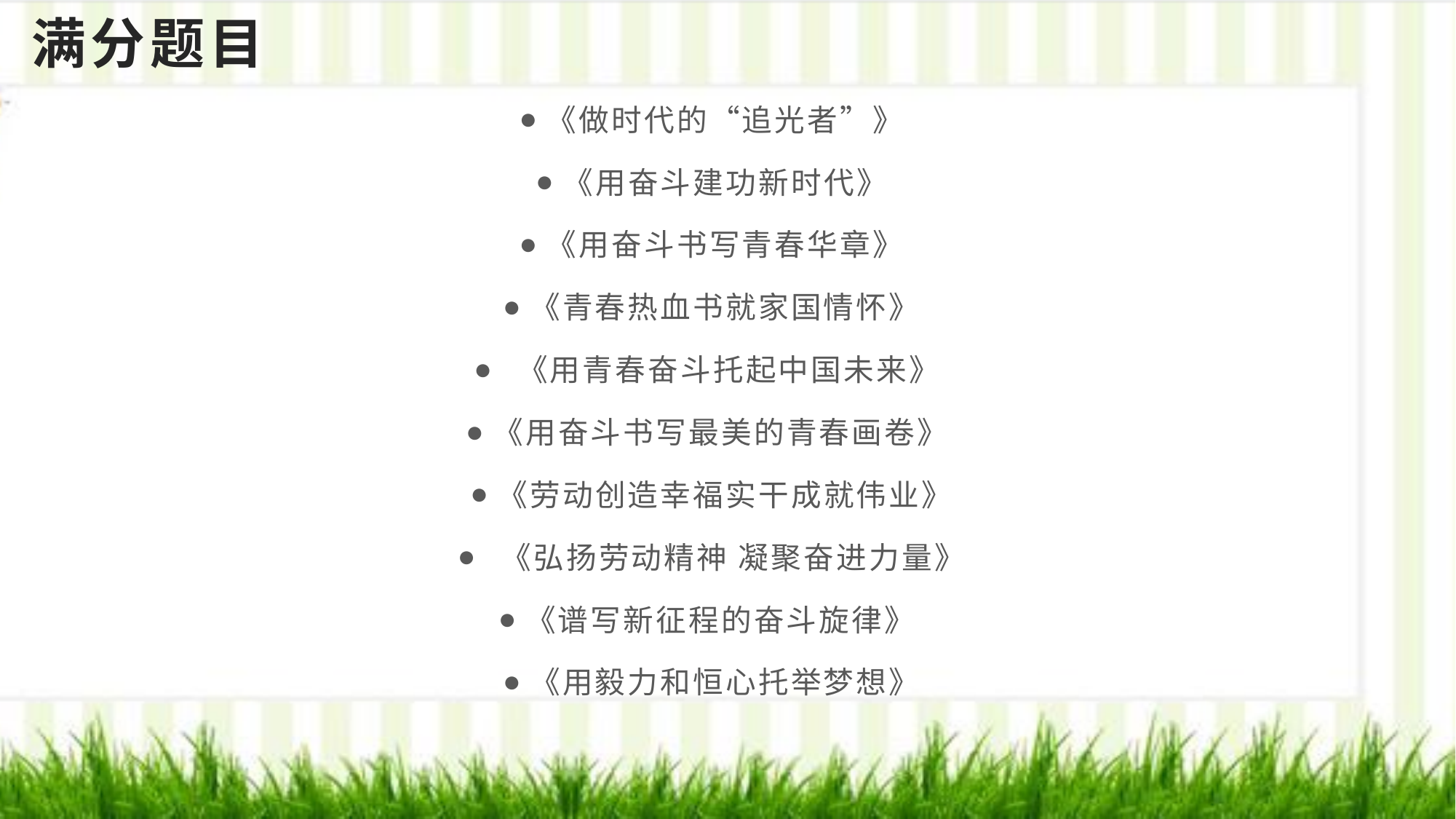

# 满分题目
《做时代的“追光者”》
《用奋斗建功新时代》
《用奋斗书写青春华章》
《青春热血书就家国情怀》
 《用青春奋斗托起中国未来》
《用奋斗书写最美的青春画卷》
《劳动创造幸福实干成就伟业》
 《弘扬劳动精神 凝聚奋进力量》
《谱写新征程的奋斗旋律》
《用毅力和恒心托举梦想》